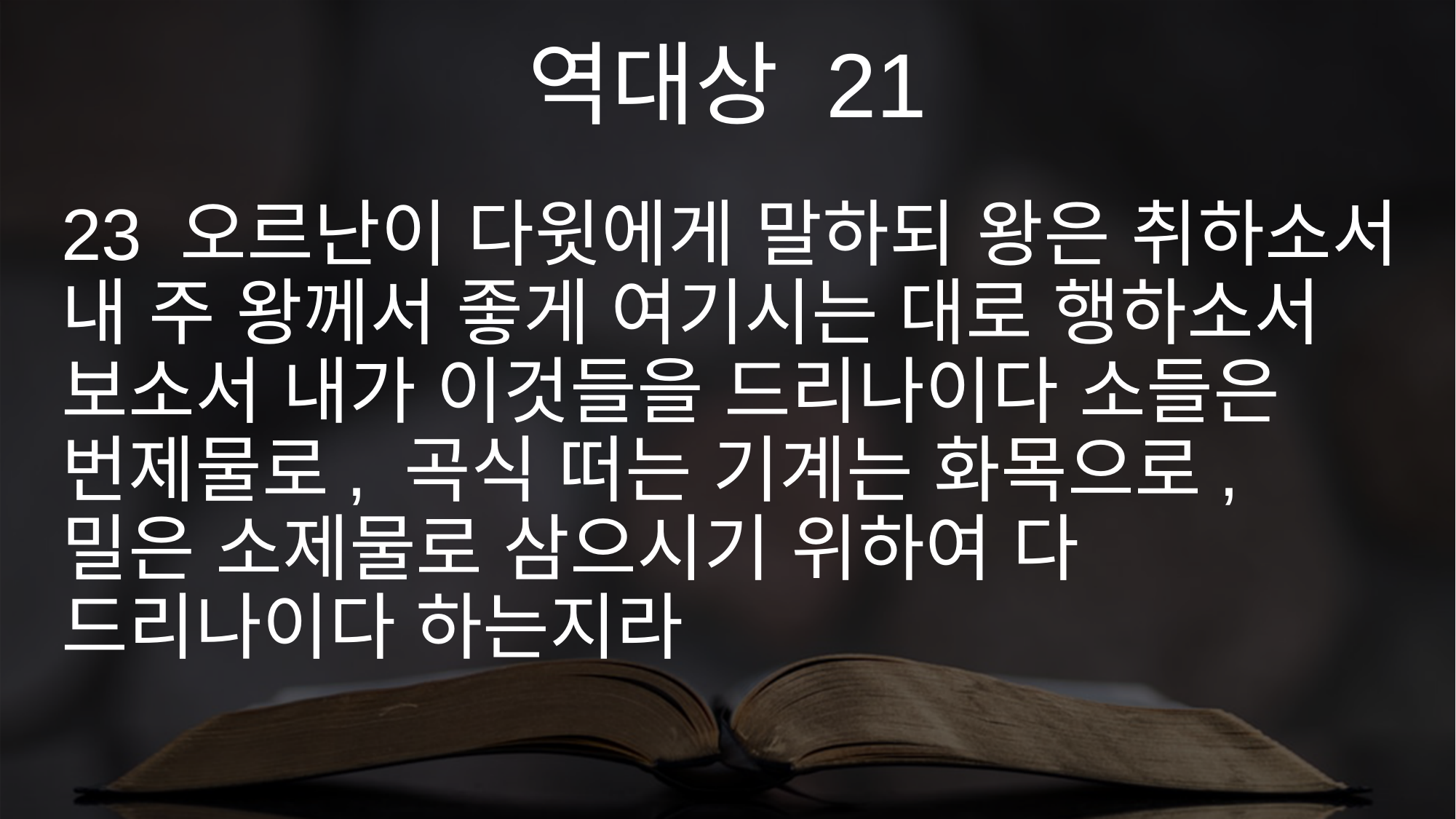

역대상 21
23 오르난이 다윗에게 말하되 왕은 취하소서 내 주 왕께서 좋게 여기시는 대로 행하소서 보소서 내가 이것들을 드리나이다 소들은 번제물로, 곡식 떠는 기계는 화목으로, 밀은 소제물로 삼으시기 위하여 다 드리나이다 하는지라